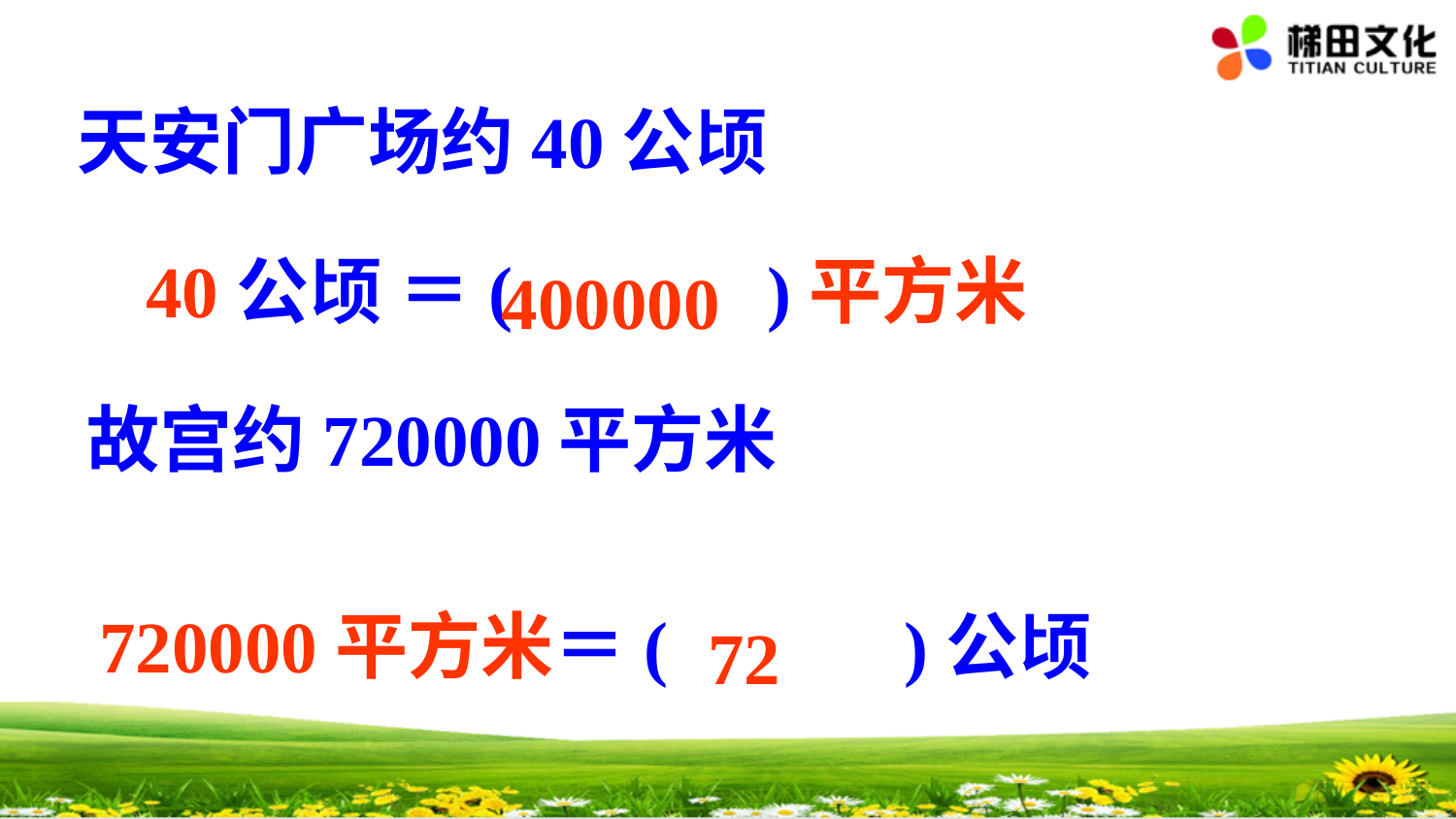

天安门广场约40公顷
40公顷 ＝(              )平方米
400000
故宫约720000平方米
720000平方米＝(             )公顷
72